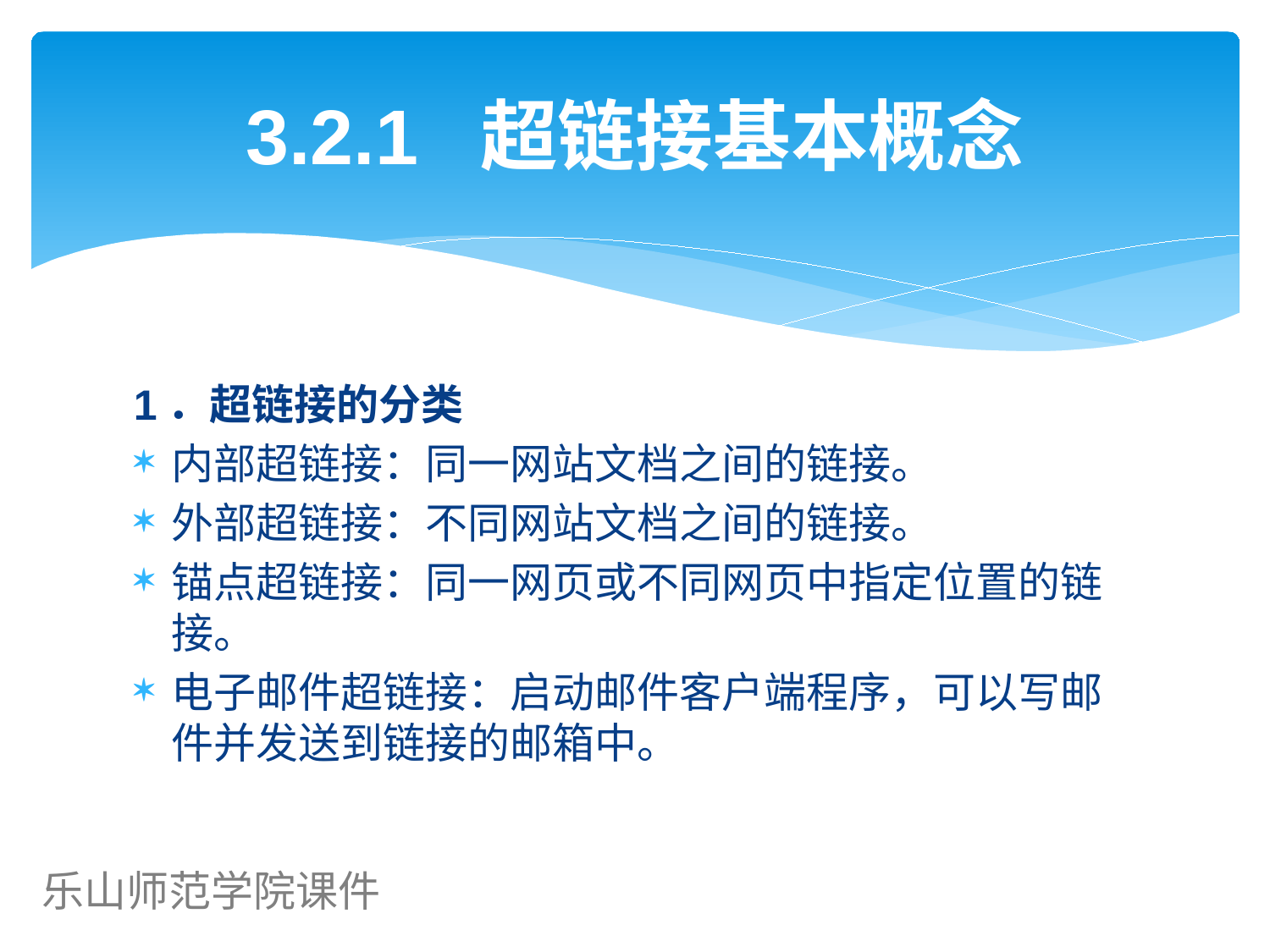

# 3.2.1  超链接基本概念
1．超链接的分类
内部超链接：同一网站文档之间的链接。
外部超链接：不同网站文档之间的链接。
锚点超链接：同一网页或不同网页中指定位置的链接。
电子邮件超链接：启动邮件客户端程序，可以写邮件并发送到链接的邮箱中。